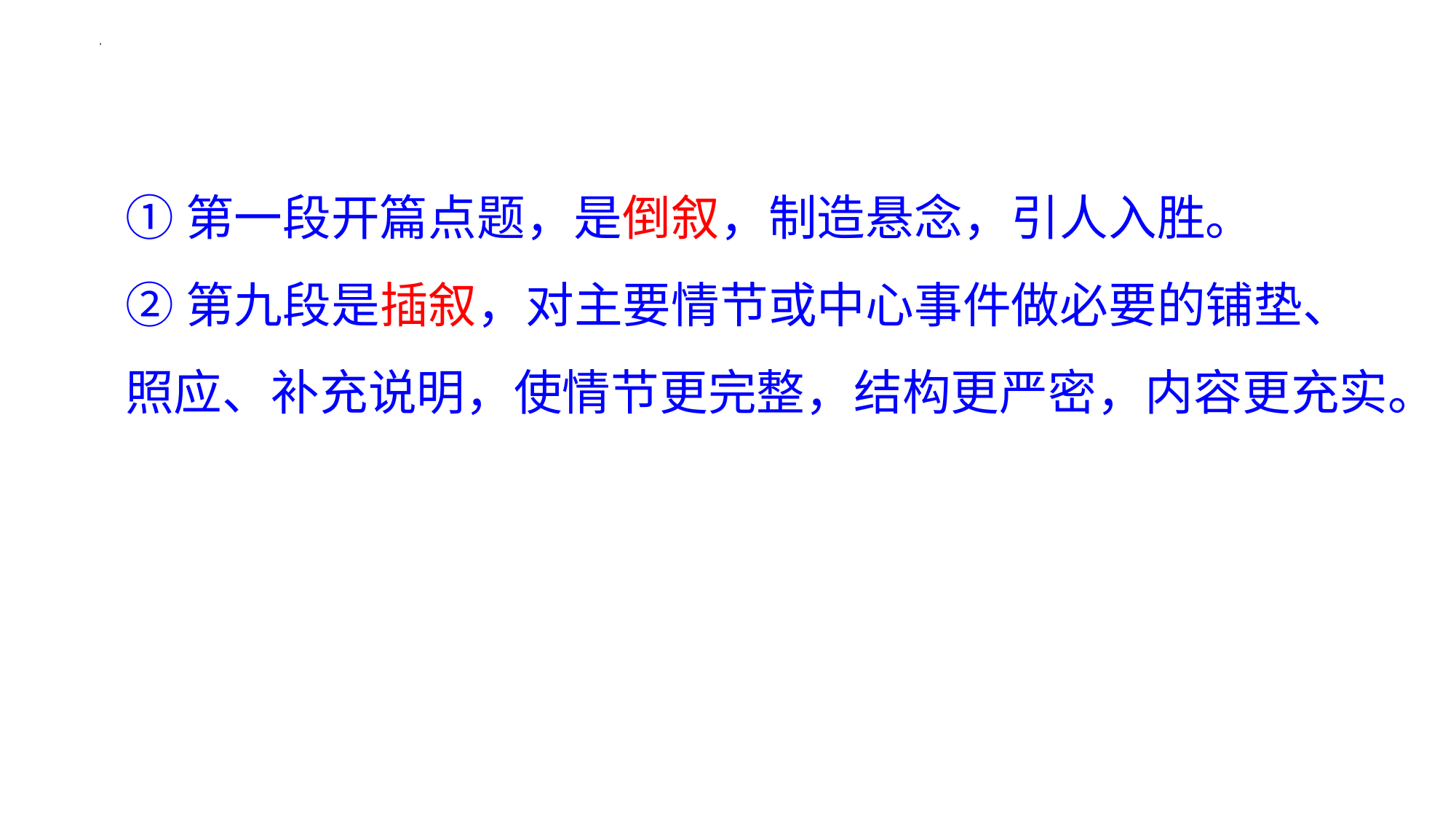

①第一段开篇点题，是倒叙，制造悬念，引人入胜。
②第九段是插叙，对主要情节或中心事件做必要的铺垫、照应、补充说明，使情节更完整，结构更严密，内容更充实。